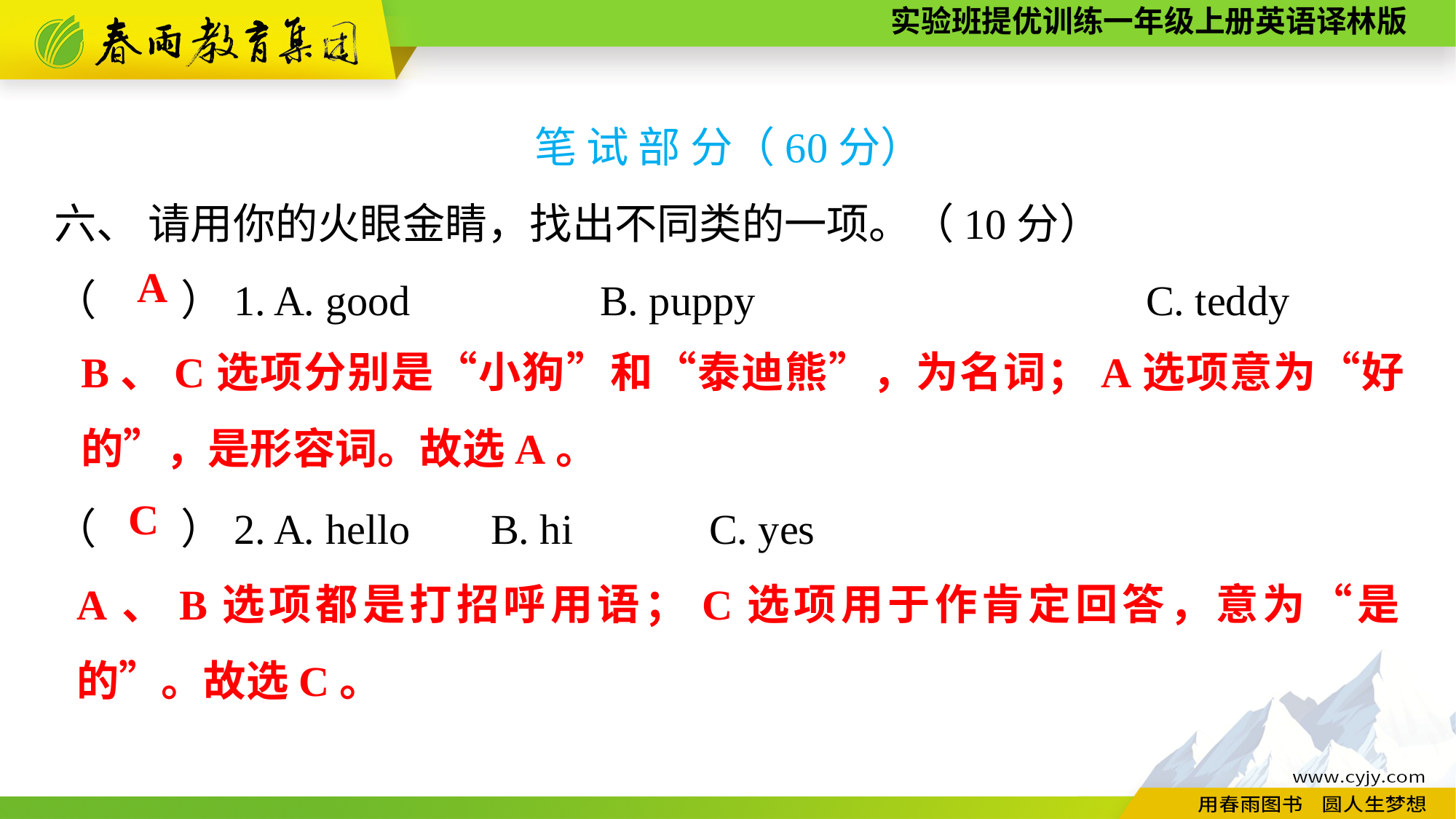

笔 试 部 分（60分）
六、 请用你的火眼金睛，找出不同类的一项。（10分）
（　　）1. A. good　　　　	B. puppy　　　　		C. teddy

（　　）2. A. hello	B. hi		C. yes
A
B、C选项分别是“小狗”和“泰迪熊”，为名词；A选项意为“好的”，是形容词。故选A。
C
A、B选项都是打招呼用语；C选项用于作肯定回答，意为“是的”。故选C。